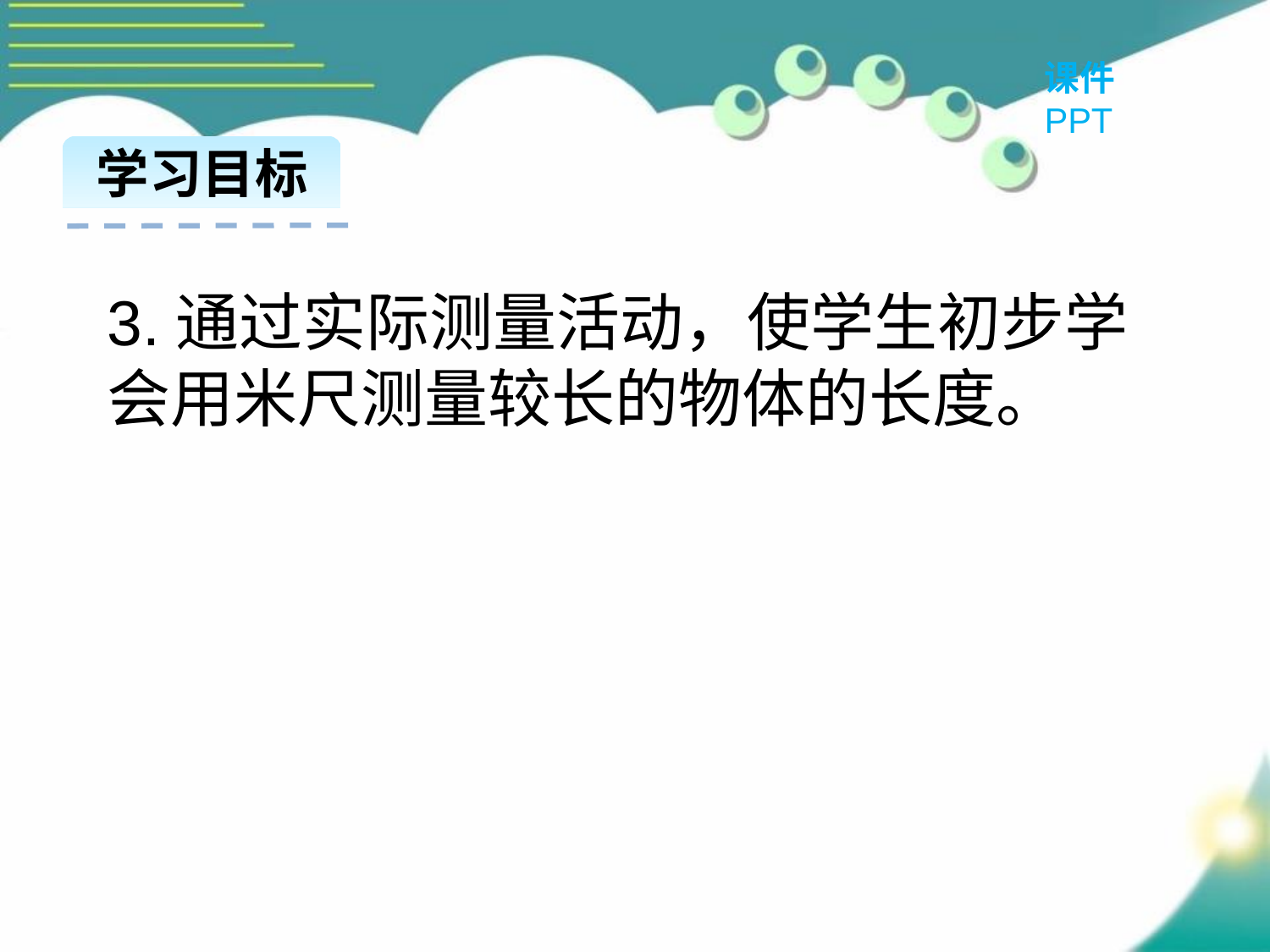

课件PPT
学习目标

3.通过实际测量活动，使学生初步学会用米尺测量较长的物体的长度。